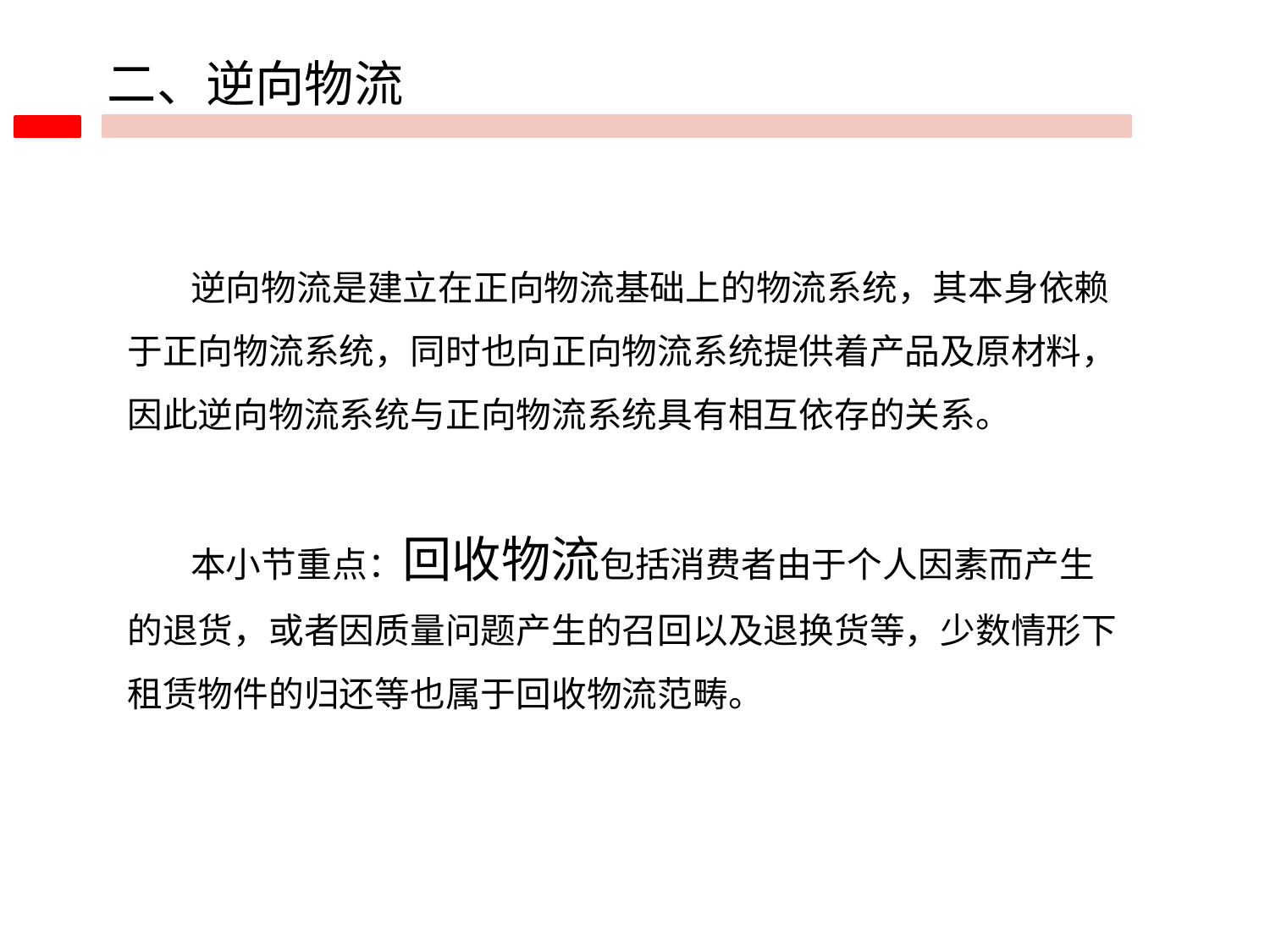

二、逆向物流

       逆向物流是建立在正向物流基础上的物流系统，其本身依赖于正向物流系统，同时也向正向物流系统提供着产品及原材料，因此逆向物流系统与正向物流系统具有相互依存的关系。

       本小节重点：回收物流包括消费者由于个人因素而产生的退货，或者因质量问题产生的召回以及退换货等，少数情形下租赁物件的归还等也属于回收物流范畴。